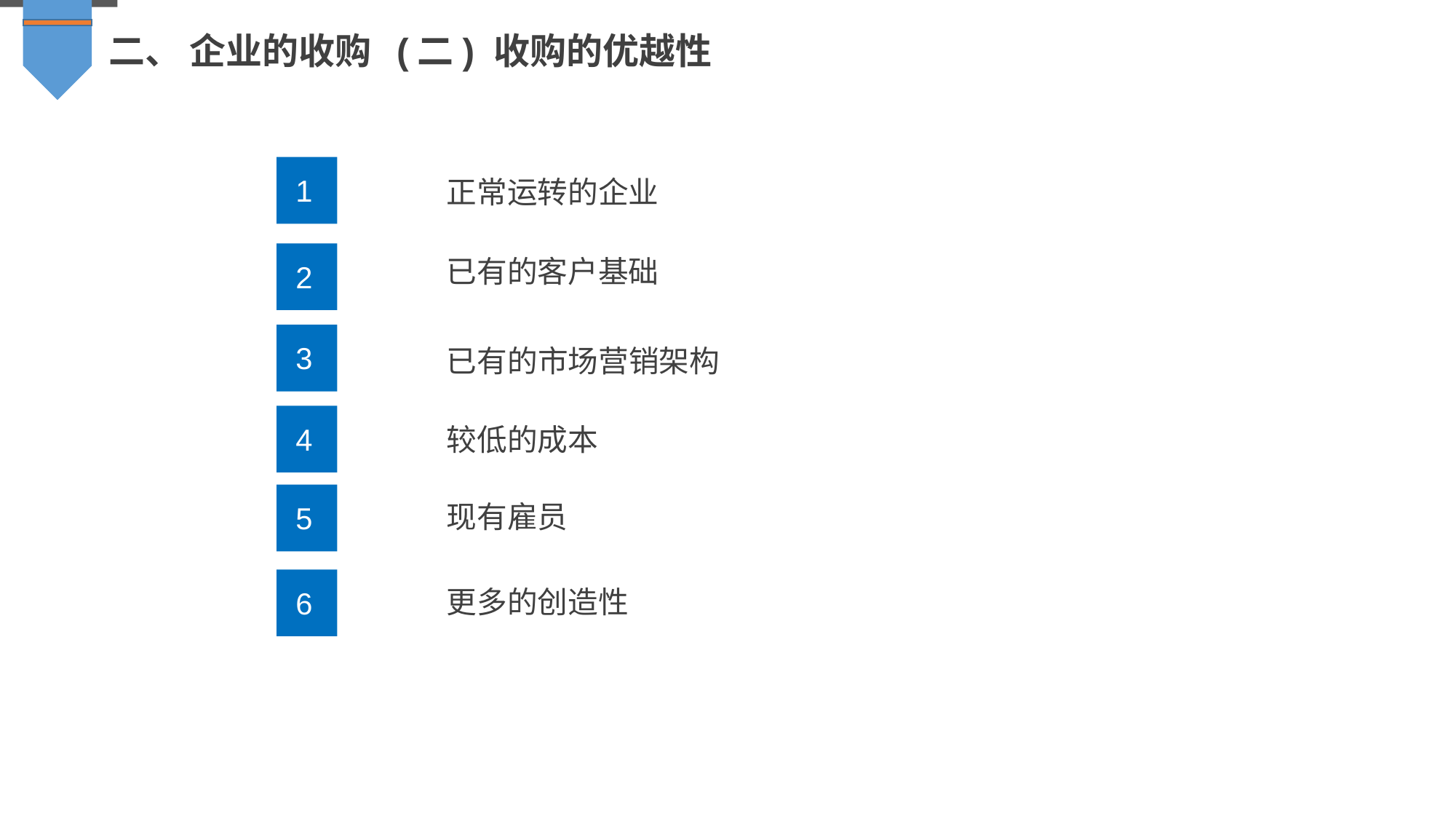

二、 企业的收购  (二) 收购的优越性

正常运转的企业
1
已有的客户基础

2

已有的市场营销架构
3

较低的成本
4

现有雇员
5

更多的创造性
6